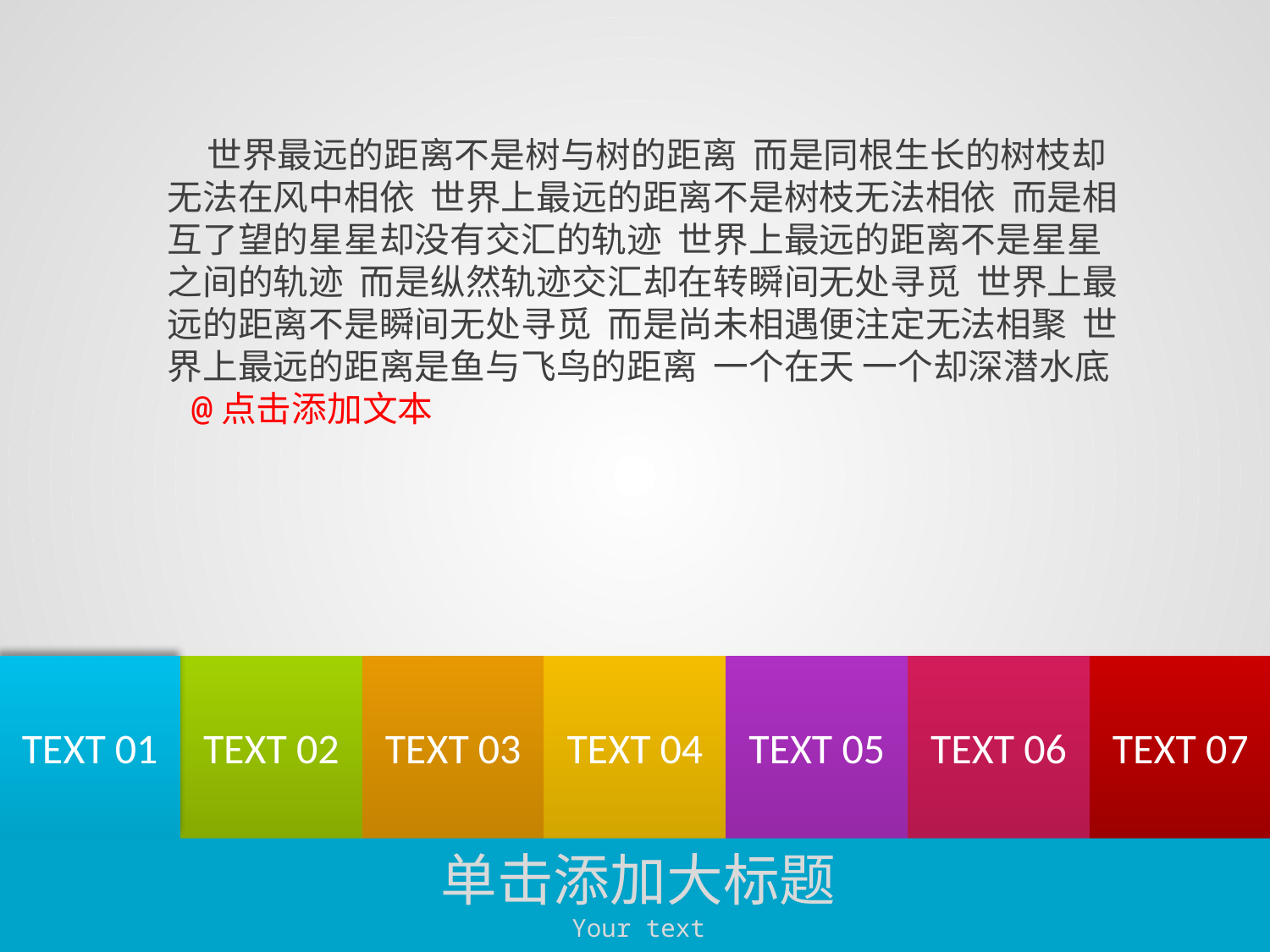

世界最远的距离不是树与树的距离  而是同根生长的树枝却无法在风中相依  世界上最远的距离不是树枝无法相依  而是相互了望的星星却没有交汇的轨迹  世界上最远的距离不是星星之间的轨迹  而是纵然轨迹交汇却在转瞬间无处寻觅  世界上最远的距离不是瞬间无处寻觅  而是尚未相遇便注定无法相聚  世界上最远的距离是鱼与飞鸟的距离  一个在天 一个却深潜水底      @点击添加文本

TEXT 07
TEXT 06
TEXT 05
TEXT 01
TEXT 02
TEXT 03
TEXT 04

单击添加大标题
Your text